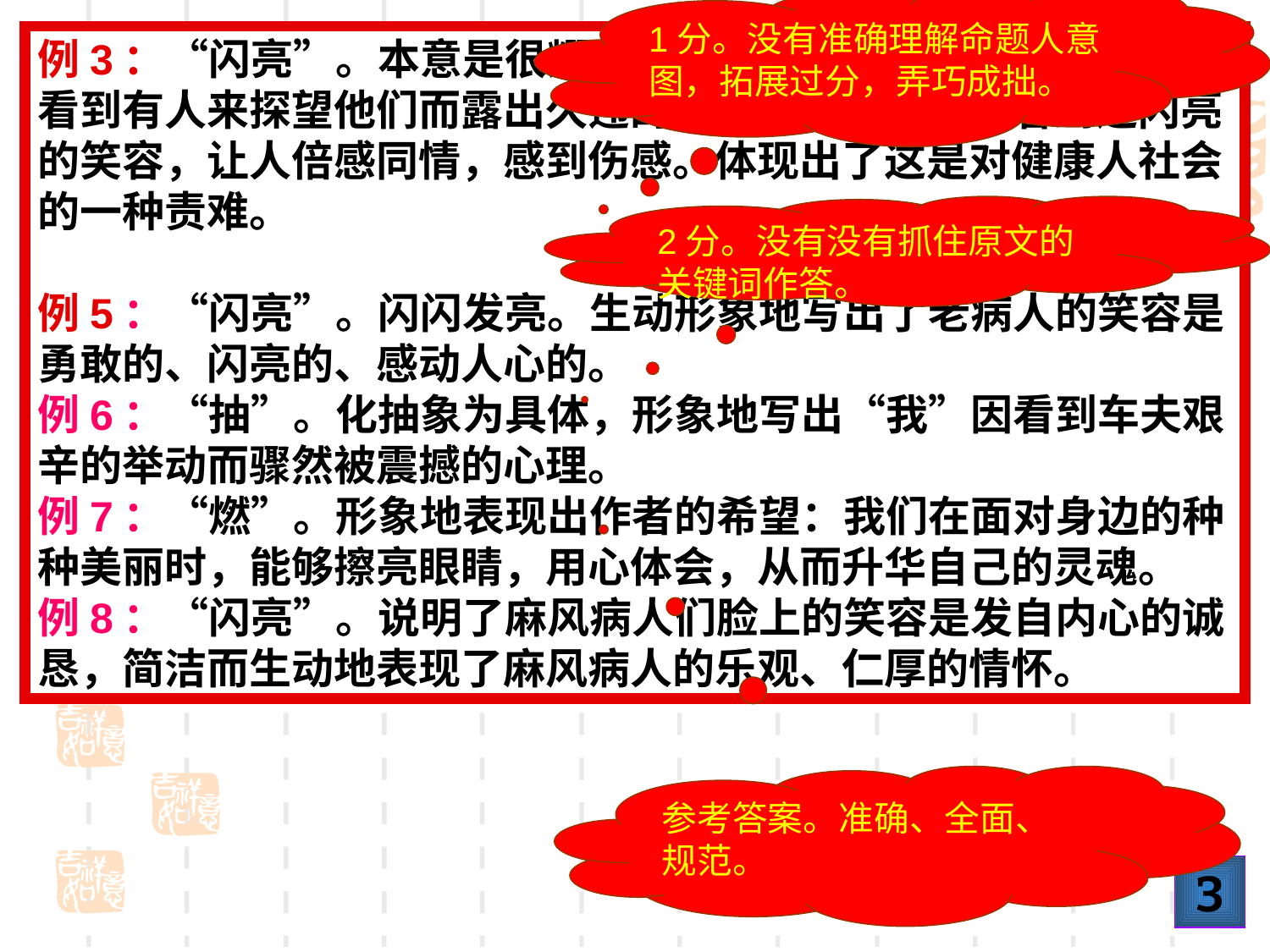

1分。没有准确理解命题人意图，拓展过分，弄巧成拙。
例3：“闪亮”。本意是很耀眼的意思。在本文表达的是病人们看到有人来探望他们而露出久违的笑容，表达了作者看到这闪亮的笑容，让人倍感同情，感到伤感。体现出了这是对健康人社会的一种责难。

例5：“闪亮”。闪闪发亮。生动形象地写出了老病人的笑容是勇敢的、闪亮的、感动人心的。
例6：“抽”。化抽象为具体，形象地写出“我”因看到车夫艰辛的举动而骤然被震撼的心理。
例7：“燃”。形象地表现出作者的希望：我们在面对身边的种种美丽时，能够擦亮眼睛，用心体会，从而升华自己的灵魂。
例8：“闪亮”。说明了麻风病人们脸上的笑容是发自内心的诚恳，简洁而生动地表现了麻风病人的乐观、仁厚的情怀。
2分。没有没有抓住原文的关键词作答。
参考答案。准确、全面、规范。
3